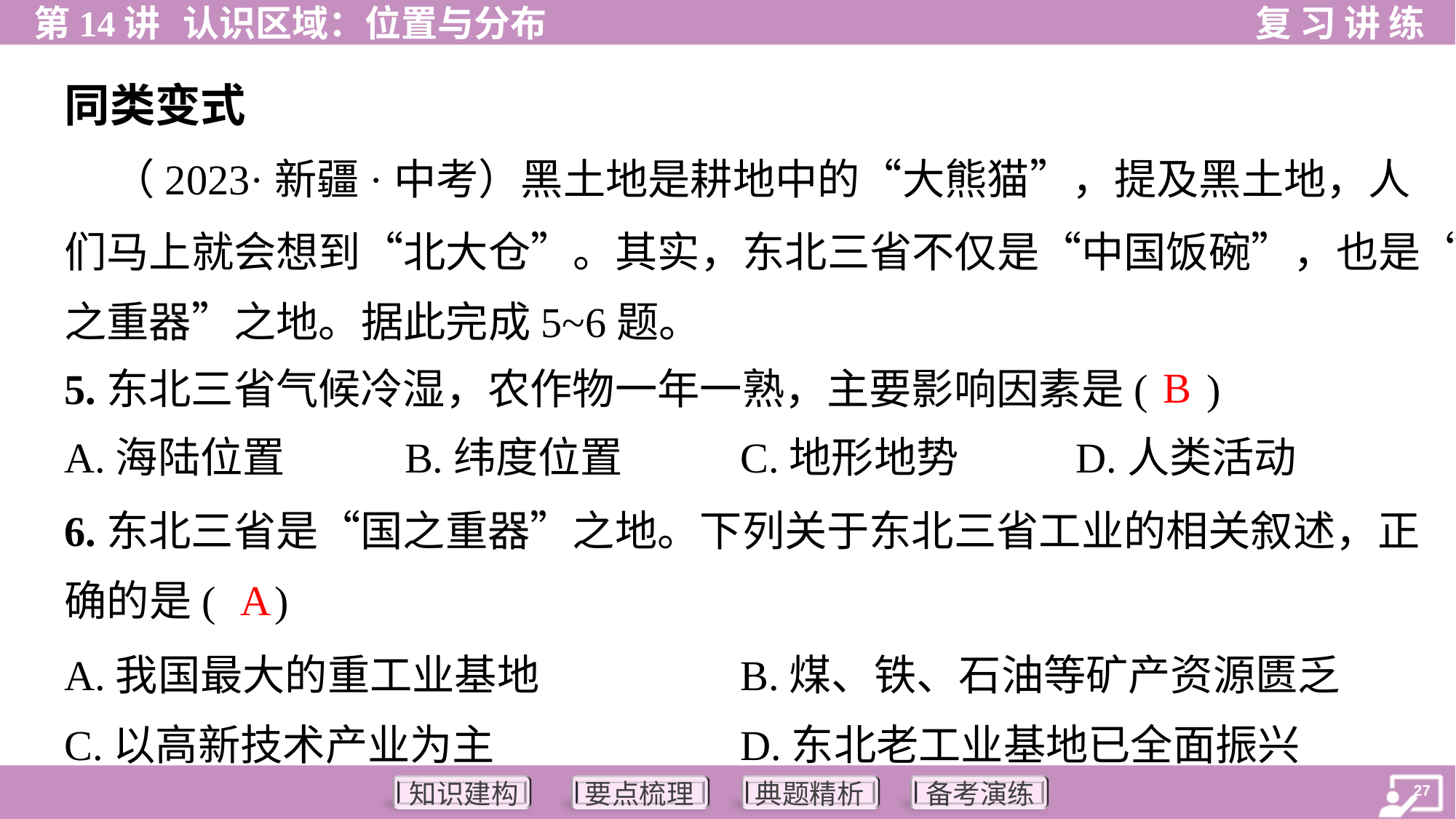

同类变式
    （2023·新疆·中考）黑土地是耕地中的“大熊猫”，提及黑土地，人
们马上就会想到“北大仓”。其实，东北三省不仅是“中国饭碗”，也是“国
之重器”之地。据此完成5~6题。
B
5.东北三省气候冷湿，农作物一年一熟，主要影响因素是(     )
A.海陆位置	B.纬度位置	C.地形地势	D.人类活动
6.东北三省是“国之重器”之地。下列关于东北三省工业的相关叙述，正
确的是(     )
A
A.我国最大的重工业基地	B.煤、铁、石油等矿产资源匮乏
C.以高新技术产业为主	D.东北老工业基地已全面振兴